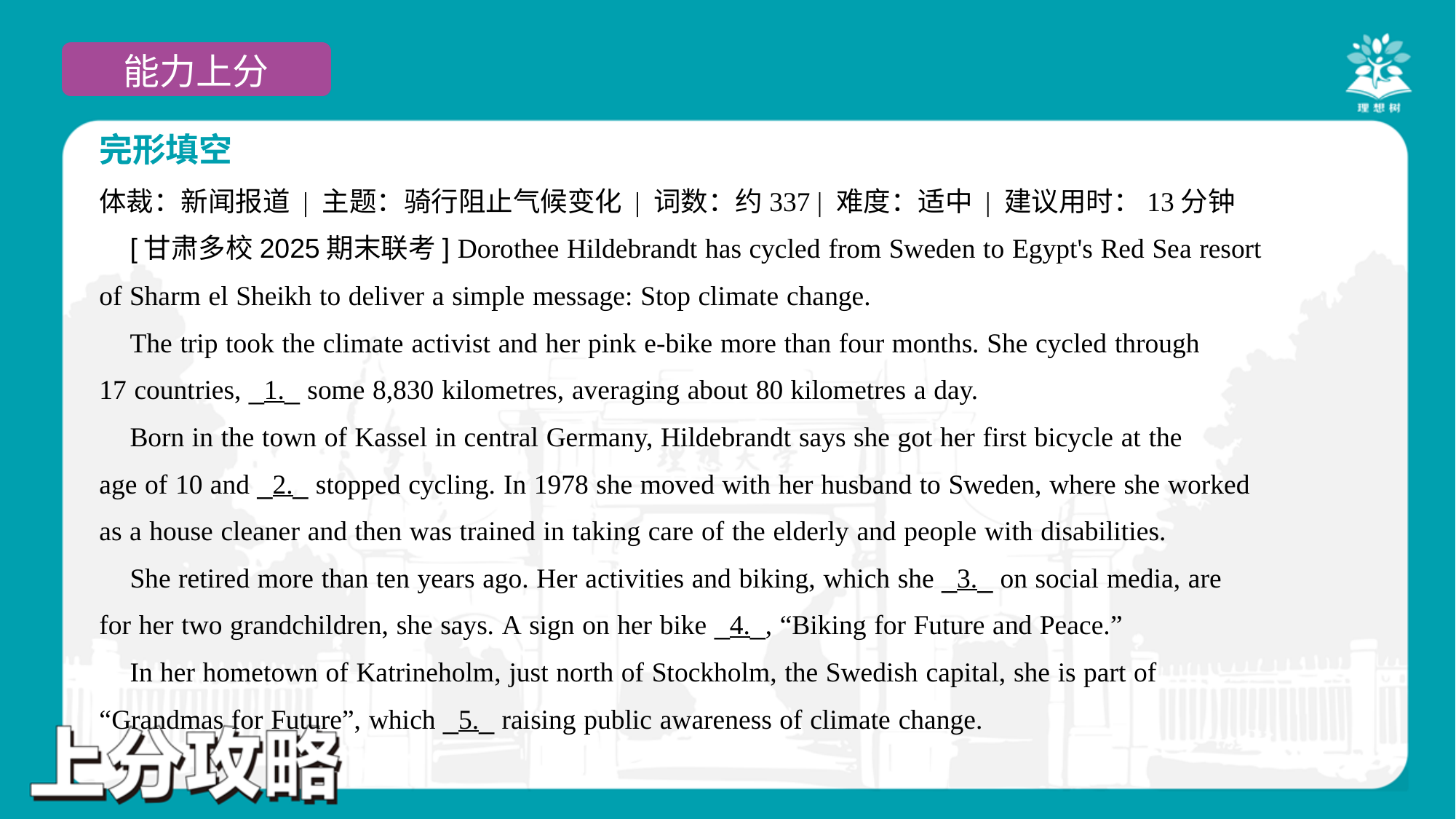

完形填空
体裁：新闻报道 | 主题：骑行阻止气候变化 | 词数：约337 | 难度：适中 | 建议用时：13分钟
    [甘肃多校2025期末联考] Dorothee Hildebrandt has cycled from Sweden to Egypt's Red Sea resort
of Sharm el Sheikh to deliver a simple message: Stop climate change.
    The trip took the climate activist and her pink e-bike more than four months. She cycled through
17 countries, _1._ some 8,830 kilometres, averaging about 80 kilometres a day.
    Born in the town of Kassel in central Germany, Hildebrandt says she got her first bicycle at the
age of 10 and _2._ stopped cycling. In 1978 she moved with her husband to Sweden, where she worked
as a house cleaner and then was trained in taking care of the elderly and people with disabilities.
    She retired more than ten years ago. Her activities and biking, which she _3._ on social media, are
for her two grandchildren, she says. A sign on her bike _4._, “Biking for Future and Peace.”
    In her hometown of Katrineholm, just north of Stockholm, the Swedish capital, she is part of
“Grandmas for Future”, which _5._ raising public awareness of climate change.